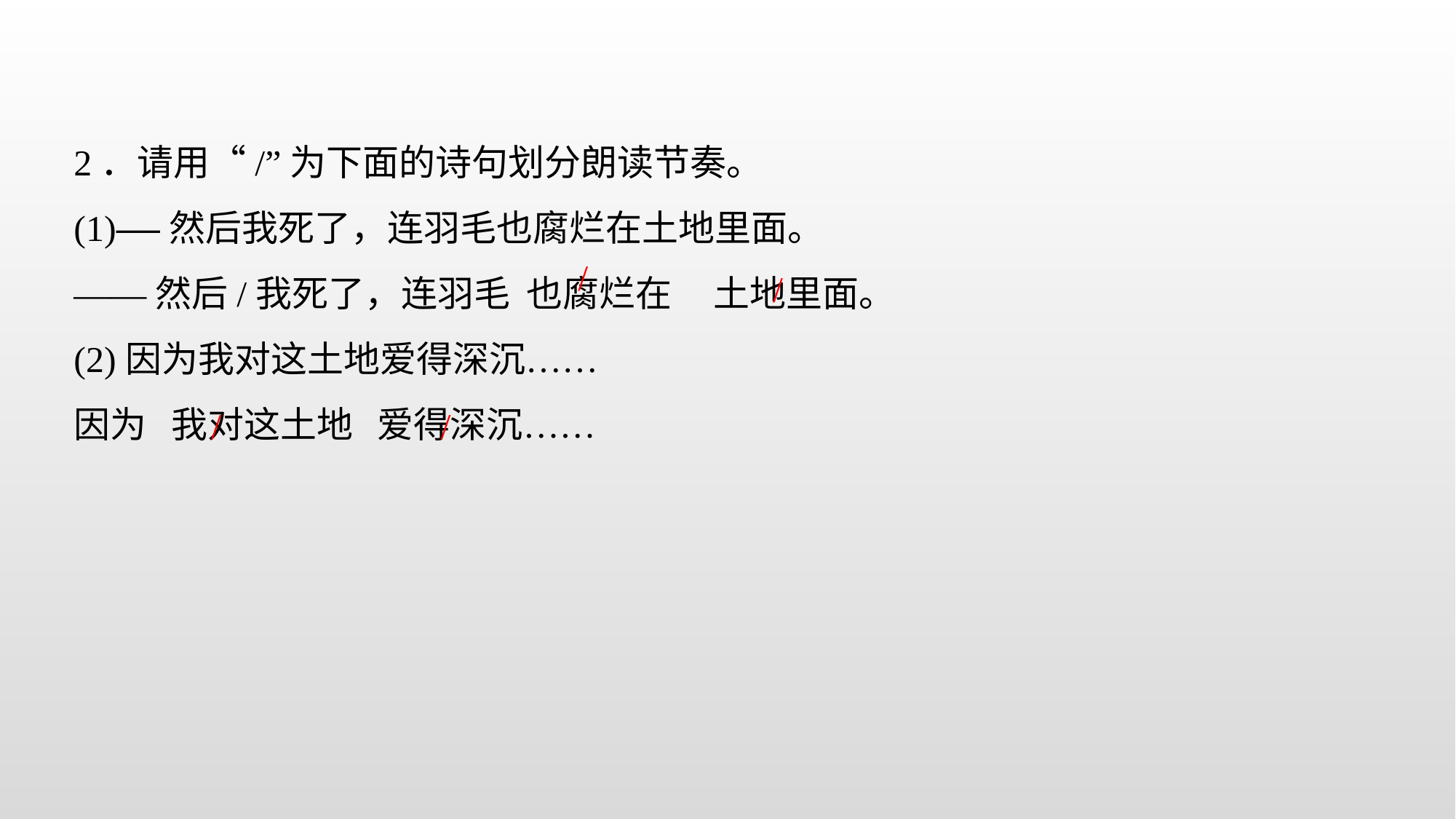

2．请用“/”为下面的诗句划分朗读节奏。
(1)——然后我死了，连羽毛也腐烂在土地里面。
——然后/我死了，连羽毛  也腐烂在     土地里面。
(2)因为我对这土地爱得深沉……
因为   我对这土地   爱得深沉……
/
/
/
/